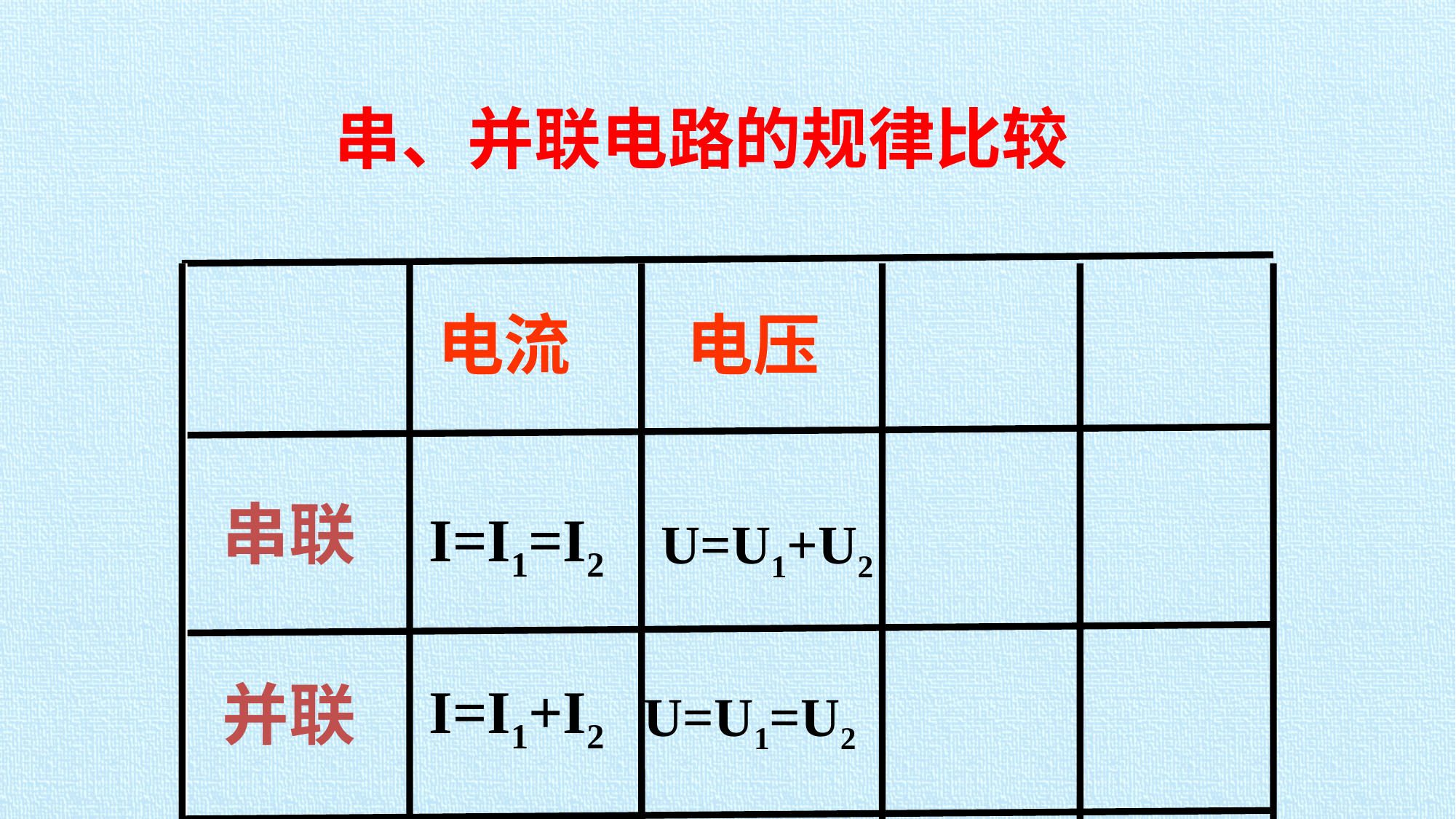

串、并联电路的规律比较

电流
电压

串联

I=I1=I2
U=U1+U2

并联
I=I1+I2
U=U1=U2